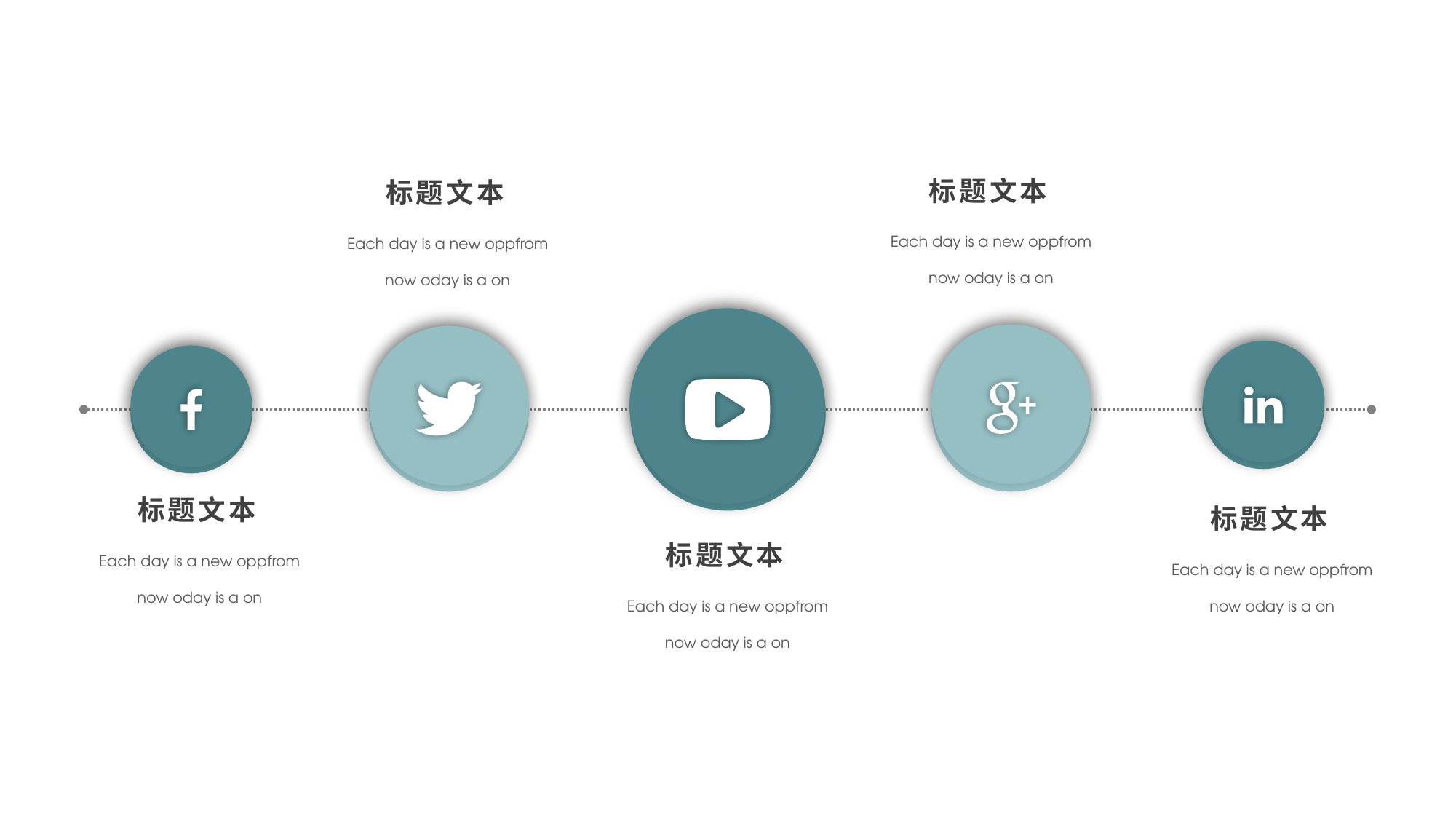

标题文本
标题文本
Each day is a new oppfrom now oday is a on
Each day is a new oppfrom now oday is a on

标题文本
标题文本
Each day is a new oppfrom now oday is a on
Each day is a new oppfrom now oday is a on
标题文本
Each day is a new oppfrom now oday is a on